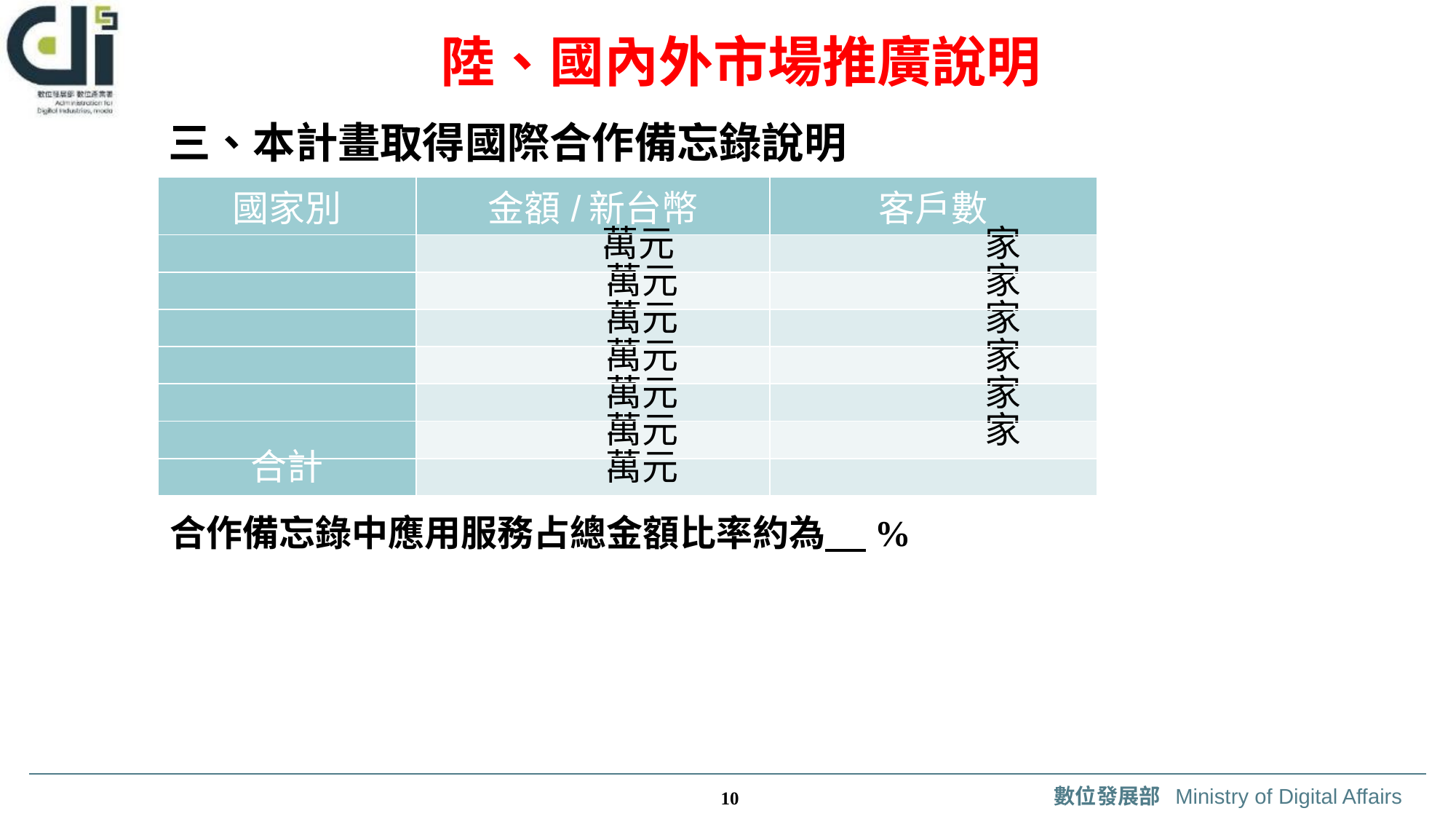

陸、國內外市場推廣說明
三、本計畫取得國際合作備忘錄說明
| 國家別 | 金額/新台幣 | 客戶數 |
| --- | --- | --- |
|  | 萬元 | 家 |
|  | 萬元 | 家 |
|  | 萬元 | 家 |
|  | 萬元 | 家 |
|  | 萬元 | 家 |
|  | 萬元 | 家 |
| 合計 | 萬元 |  |
合作備忘錄中應用服務占總金額比率約為     %
 10